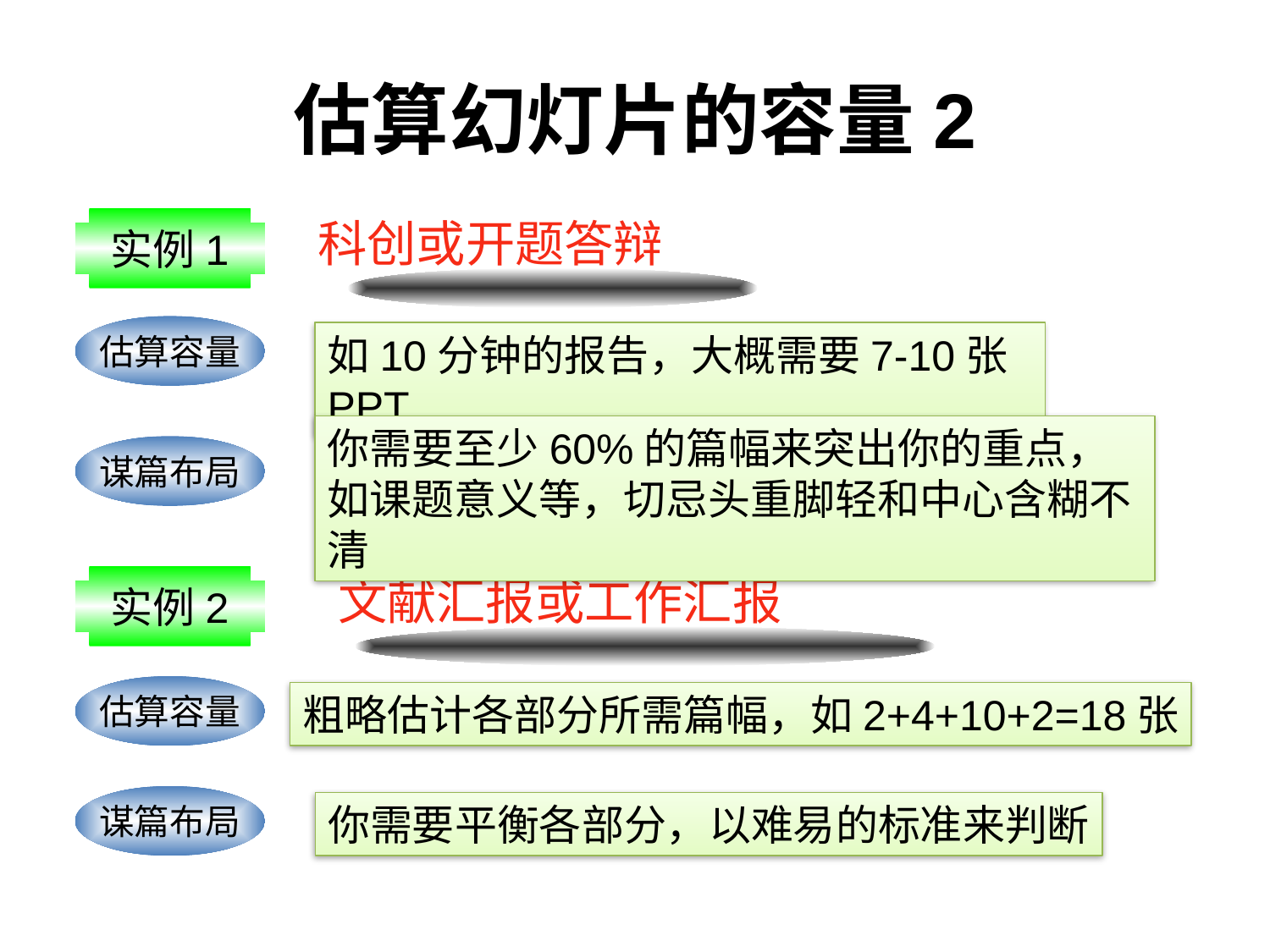

估算幻灯片的容量2
科创或开题答辩

实例1
估算容量
如10分钟的报告，大概需要7-10张PPT
你需要至少60%的篇幅来突出你的重点，如课题意义等，切忌头重脚轻和中心含糊不清
谋篇布局
赖祖亮@小木虫
文献汇报或工作汇报

实例2
估算容量
粗略估计各部分所需篇幅，如2+4+10+2=18张
赖祖亮@小木虫
谋篇布局
你需要平衡各部分，以难易的标准来判断